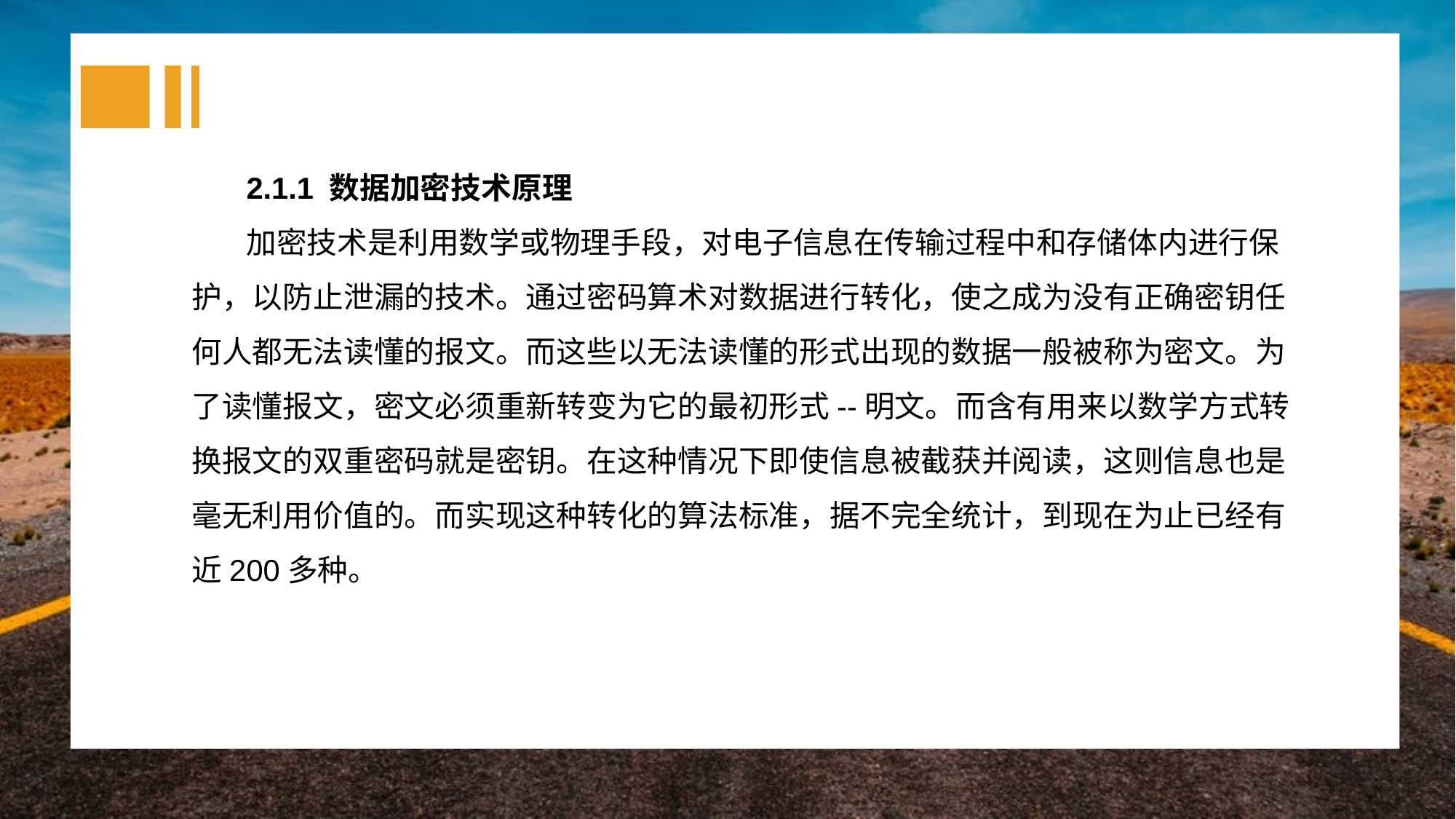

2.1.1 数据加密技术原理
加密技术是利用数学或物理手段，对电子信息在传输过程中和存储体内进行保护，以防止泄漏的技术。通过密码算术对数据进行转化，使之成为没有正确密钥任何人都无法读懂的报文。而这些以无法读懂的形式出现的数据一般被称为密文。为了读懂报文，密文必须重新转变为它的最初形式--明文。而含有用来以数学方式转换报文的双重密码就是密钥。在这种情况下即使信息被截获并阅读，这则信息也是毫无利用价值的。而实现这种转化的算法标准，据不完全统计，到现在为止已经有近200多种。